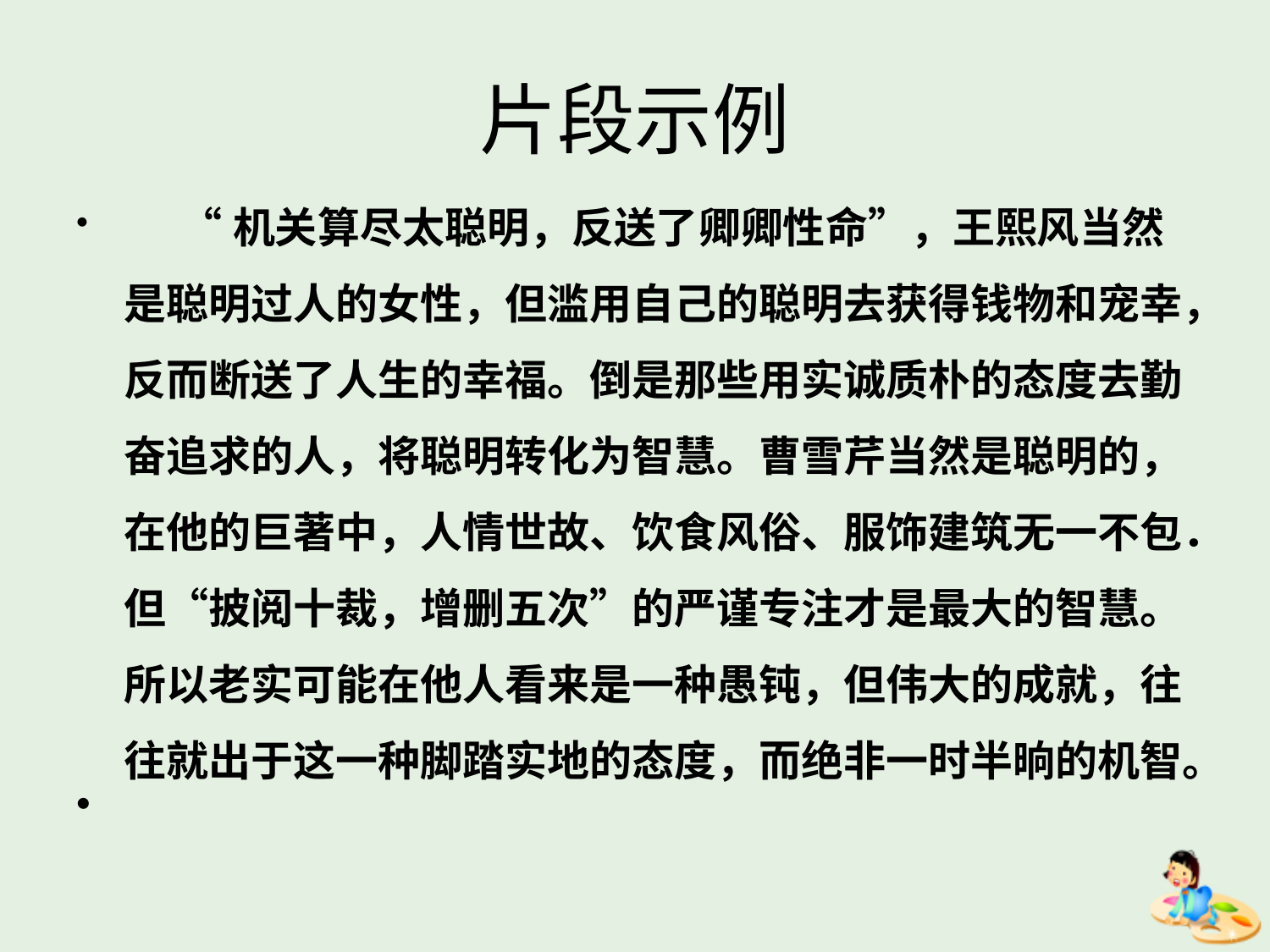

# 片段示例
       “机关算尽太聪明，反送了卿卿性命”，王熙风当然是聪明过人的女性，但滥用自己的聪明去获得钱物和宠幸，反而断送了人生的幸福。倒是那些用实诚质朴的态度去勤奋追求的人，将聪明转化为智慧。曹雪芹当然是聪明的，在他的巨著中，人情世故、饮食风俗、服饰建筑无一不包．但“披阅十裁，增删五次”的严谨专注才是最大的智慧。所以老实可能在他人看来是一种愚钝，但伟大的成就，往往就出于这一种脚踏实地的态度，而绝非一时半晌的机智。